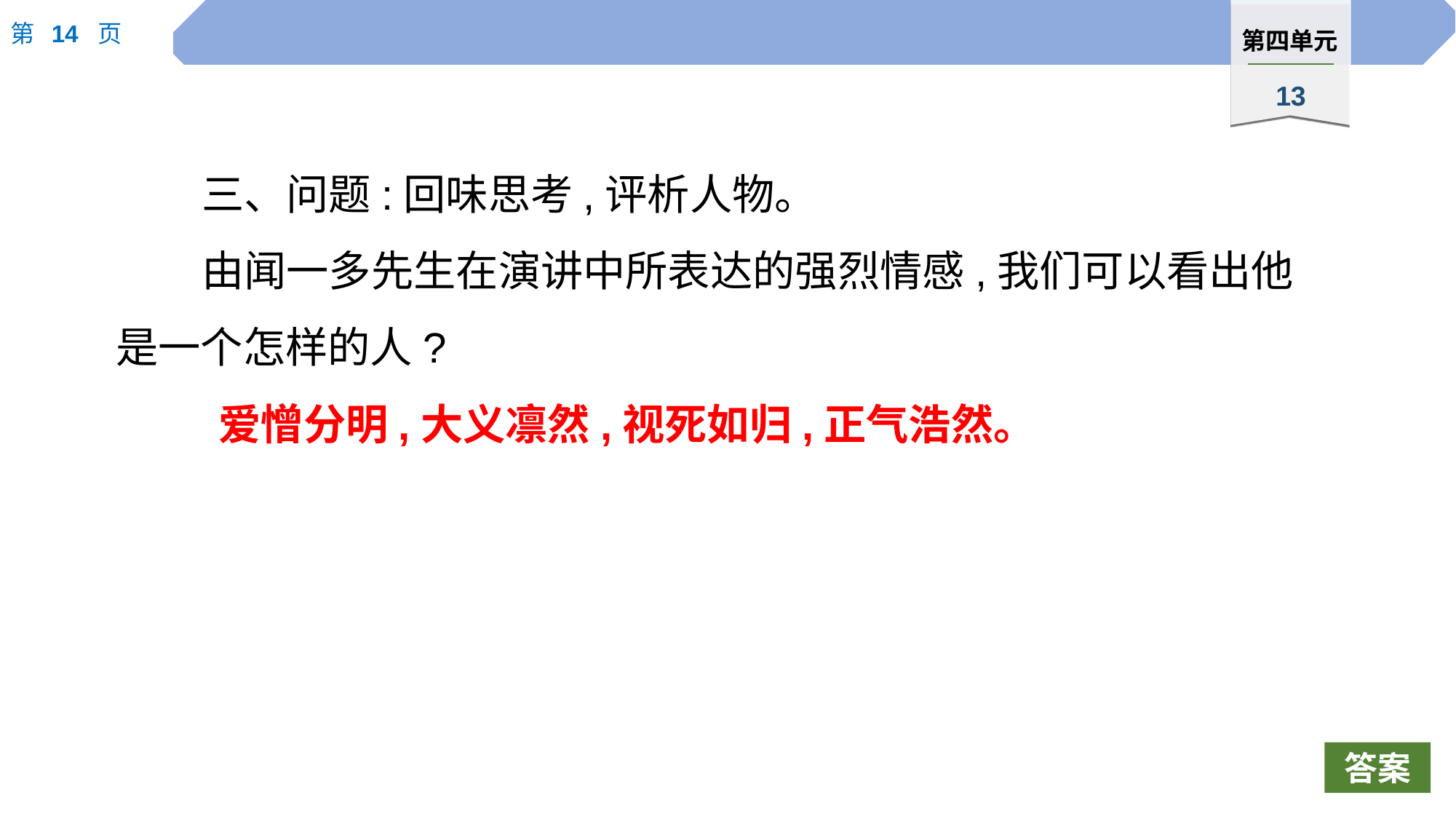

三、问题:回味思考,评析人物。
由闻一多先生在演讲中所表达的强烈情感,我们可以看出他是一个怎样的人?
爱憎分明,大义凛然,视死如归,正气浩然。
答案